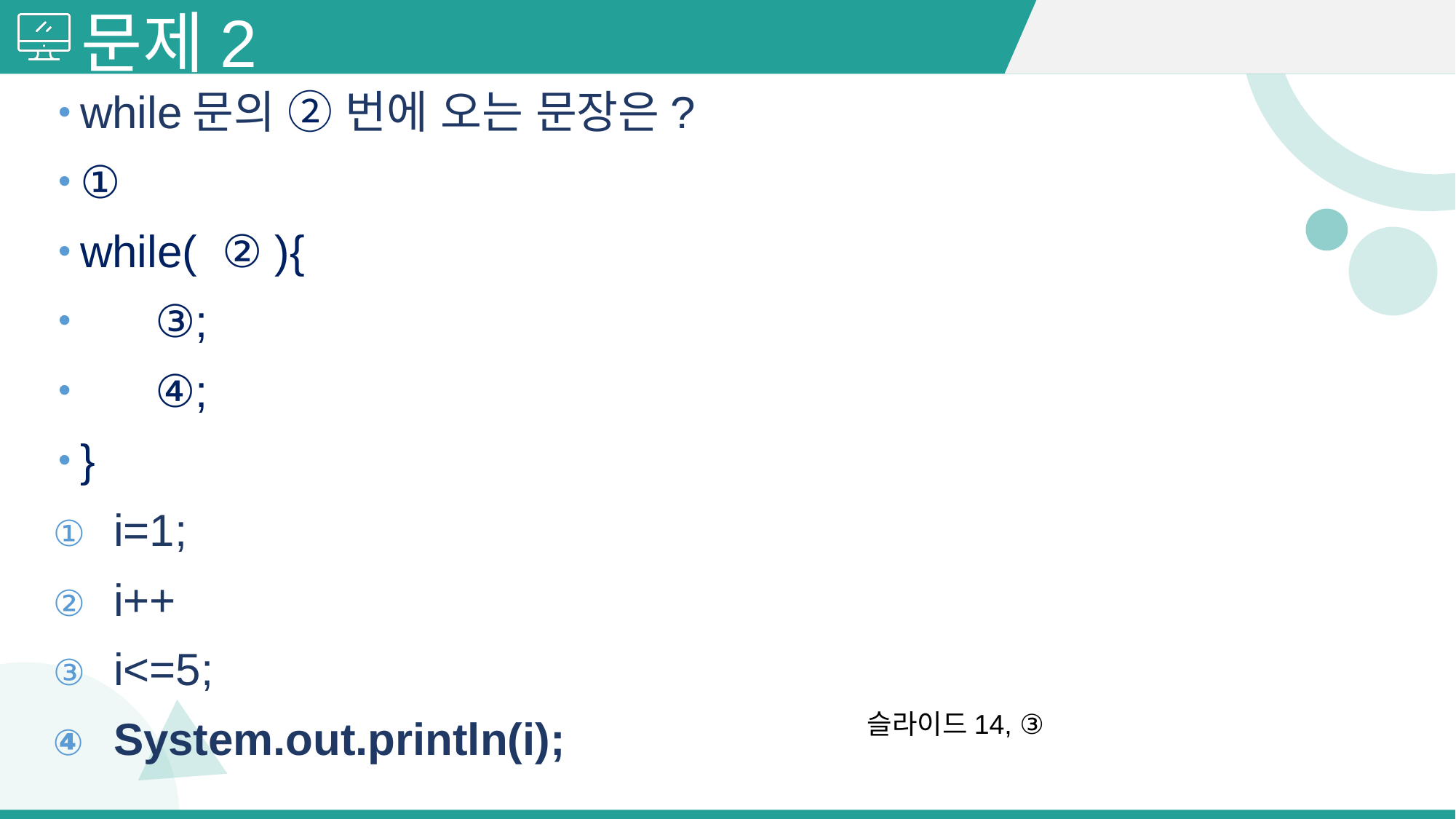

# 문제2
while문의 ② 번에 오는 문장은?
①
while(  ② ){
      ③;
      ④;
}
i=1;
i++
i<=5;
System.out.println(i);

슬라이드14, ③